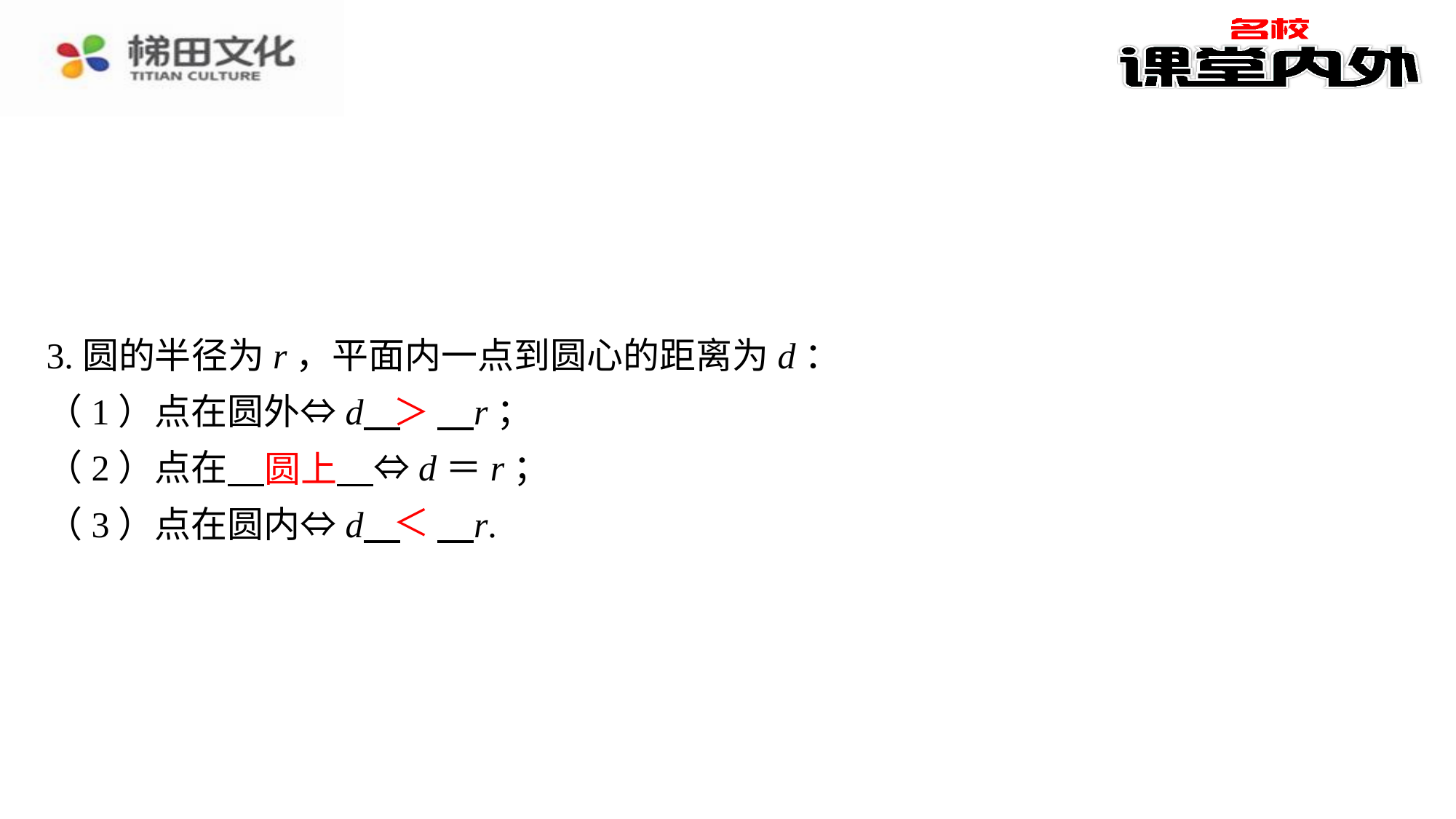

3.圆的半径为r，平面内一点到圆心的距离为d：
（1）点在圆外⇔d 　＞　⁠r；
（2）点在 　圆上　⁠⇔d＝r；
（3）点在圆内⇔d 　＜　⁠r.
＞
圆上
＜